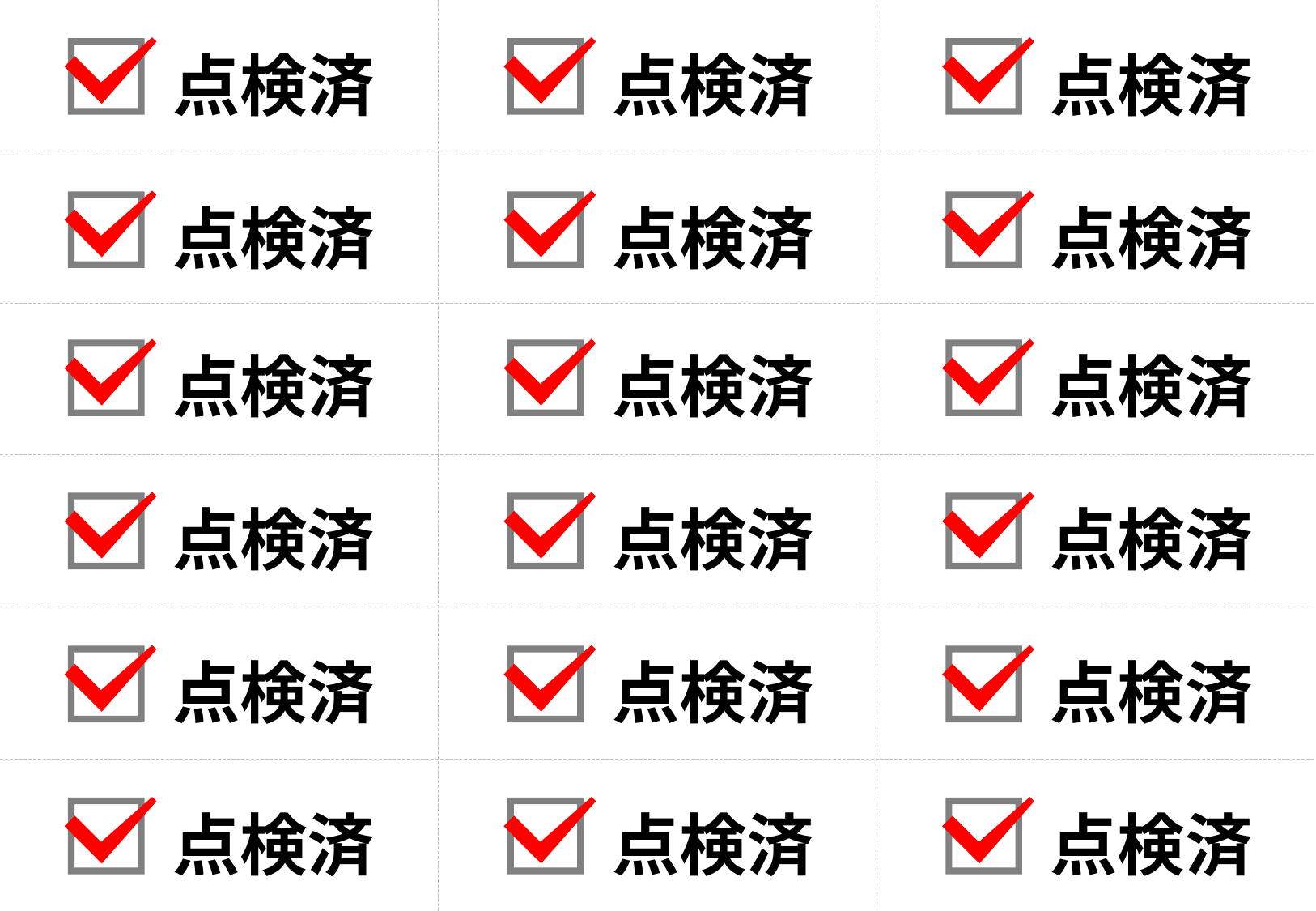

点検済
点検済
点検済

点検済
点検済
点検済

点検済
点検済
点検済

点検済
点検済
点検済

点検済
点検済
点検済

点検済
点検済
点検済